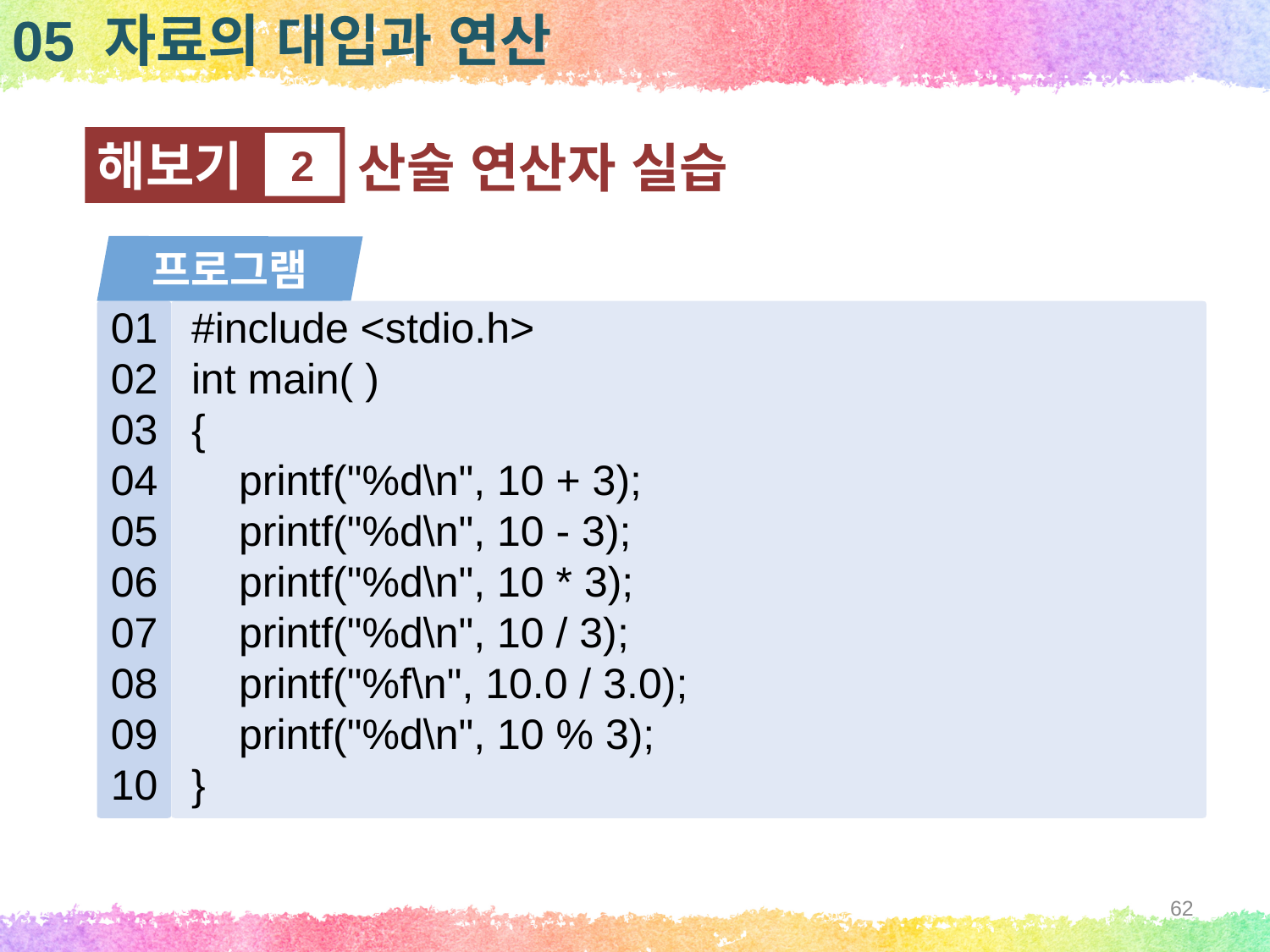

05 자료의 대입과 연산
해보기
2
산술 연산자 실습
프로그램
01
02
03
04
05
06
07
08
09
10
#include <stdio.h>
int main( )
{
    printf("%d\n", 10 + 3);
    printf("%d\n", 10 - 3);
    printf("%d\n", 10 * 3);
    printf("%d\n", 10 / 3);
    printf("%f\n", 10.0 / 3.0);
    printf("%d\n", 10 % 3);
}
62